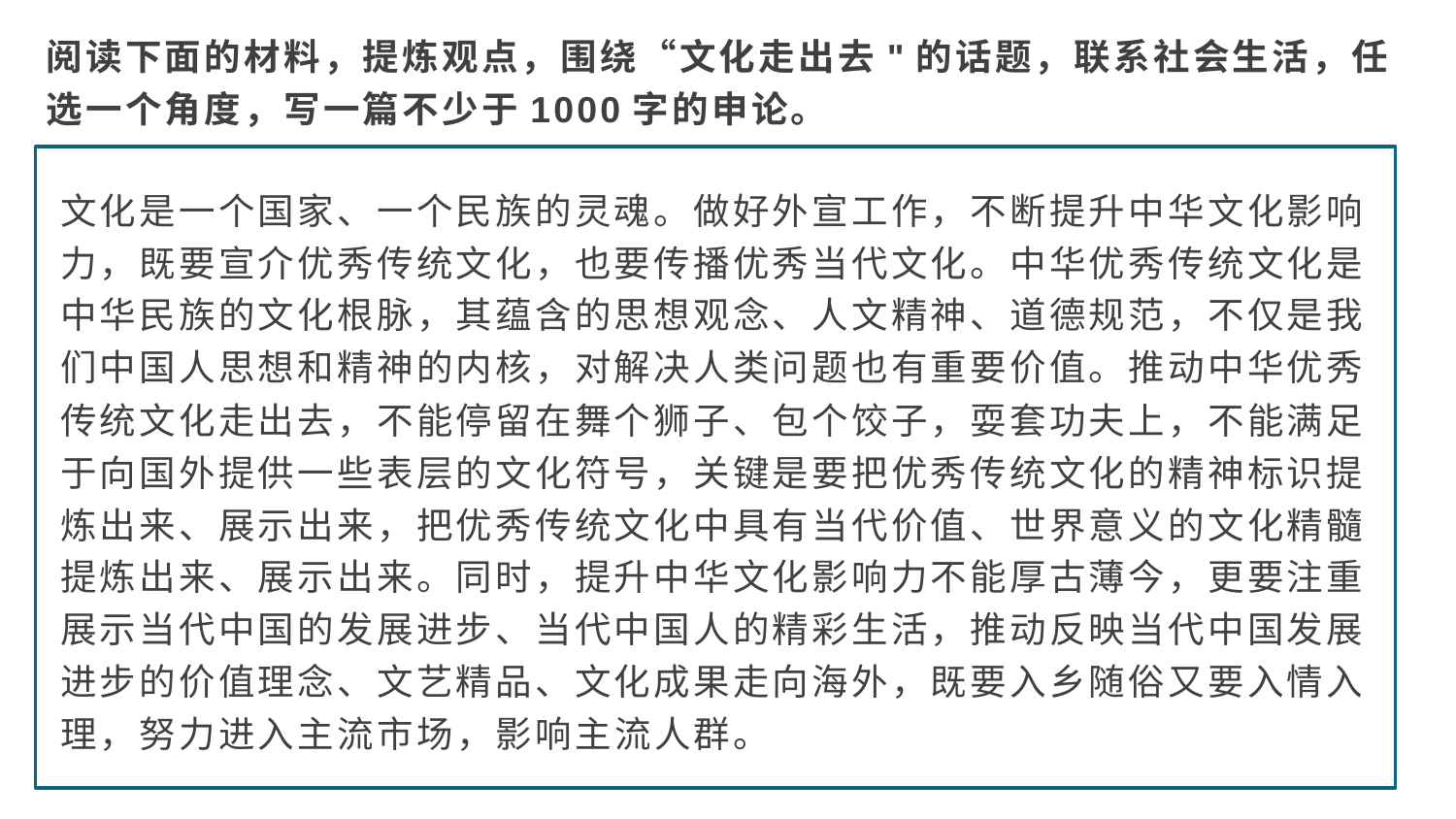

阅读下面的材料，提炼观点，围绕“文化走出去"的话题，联系社会生活，任选一个角度，写一篇不少于1000字的申论。

文化是一个国家、一个民族的灵魂。做好外宣工作，不断提升中华文化影响力，既要宣介优秀传统文化，也要传播优秀当代文化。中华优秀传统文化是中华民族的文化根脉，其蕴含的思想观念、人文精神、道德规范，不仅是我们中国人思想和精神的内核，对解决人类问题也有重要价值。推动中华优秀传统文化走出去，不能停留在舞个狮子、包个饺子，耍套功夫上，不能满足于向国外提供一些表层的文化符号，关键是要把优秀传统文化的精神标识提炼出来、展示出来，把优秀传统文化中具有当代价值、世界意义的文化精髓提炼出来、展示出来。同时，提升中华文化影响力不能厚古薄今，更要注重展示当代中国的发展进步、当代中国人的精彩生活，推动反映当代中国发展进步的价值理念、文艺精品、文化成果走向海外，既要入乡随俗又要入情入理，努力进入主流市场，影响主流人群。